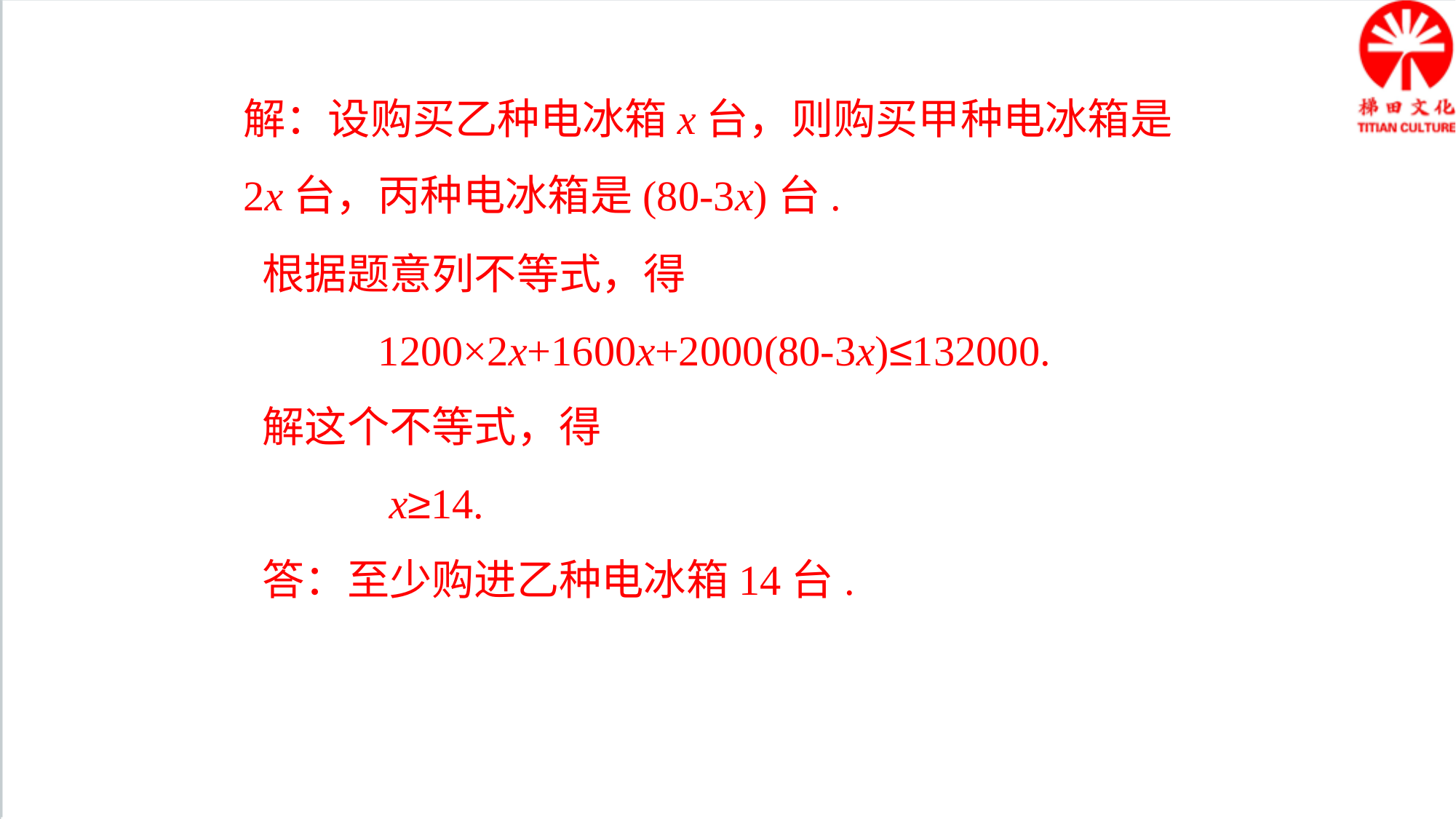

解：设购买乙种电冰箱x台，则购买甲种电冰箱是2x台，丙种电冰箱是(80-3x)台.
根据题意列不等式，得
           1200×2x+1600x+2000(80-3x)≤132000.
解这个不等式，得
            x≥14.
答：至少购进乙种电冰箱14台.